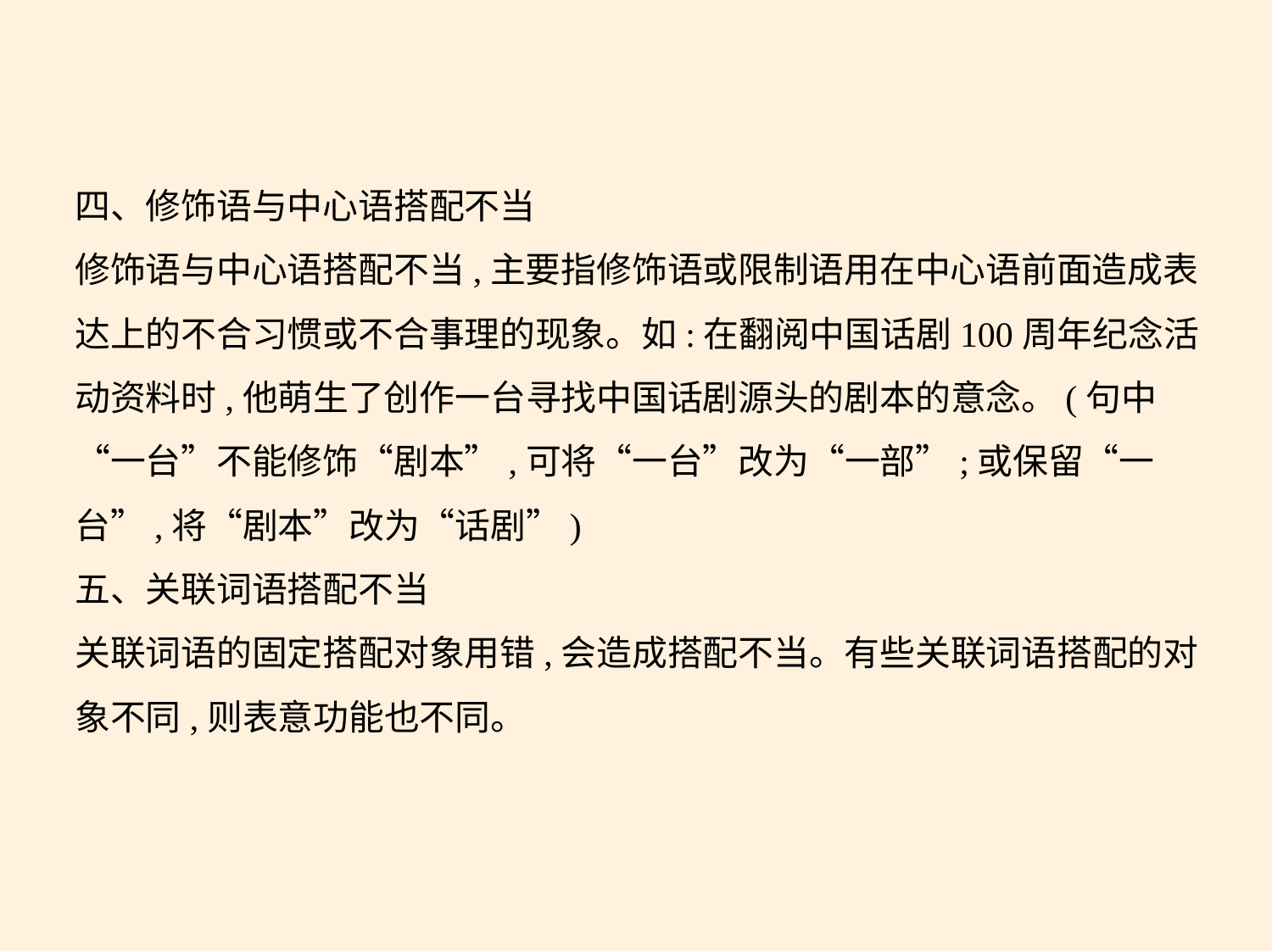

四、修饰语与中心语搭配不当
修饰语与中心语搭配不当,主要指修饰语或限制语用在中心语前面造成表
达上的不合习惯或不合事理的现象。如:在翻阅中国话剧100周年纪念活
动资料时,他萌生了创作一台寻找中国话剧源头的剧本的意念。(句中
“一台”不能修饰“剧本”,可将“一台”改为“一部”;或保留“一
台”,将“剧本”改为“话剧”)
五、关联词语搭配不当
关联词语的固定搭配对象用错,会造成搭配不当。有些关联词语搭配的对
象不同,则表意功能也不同。